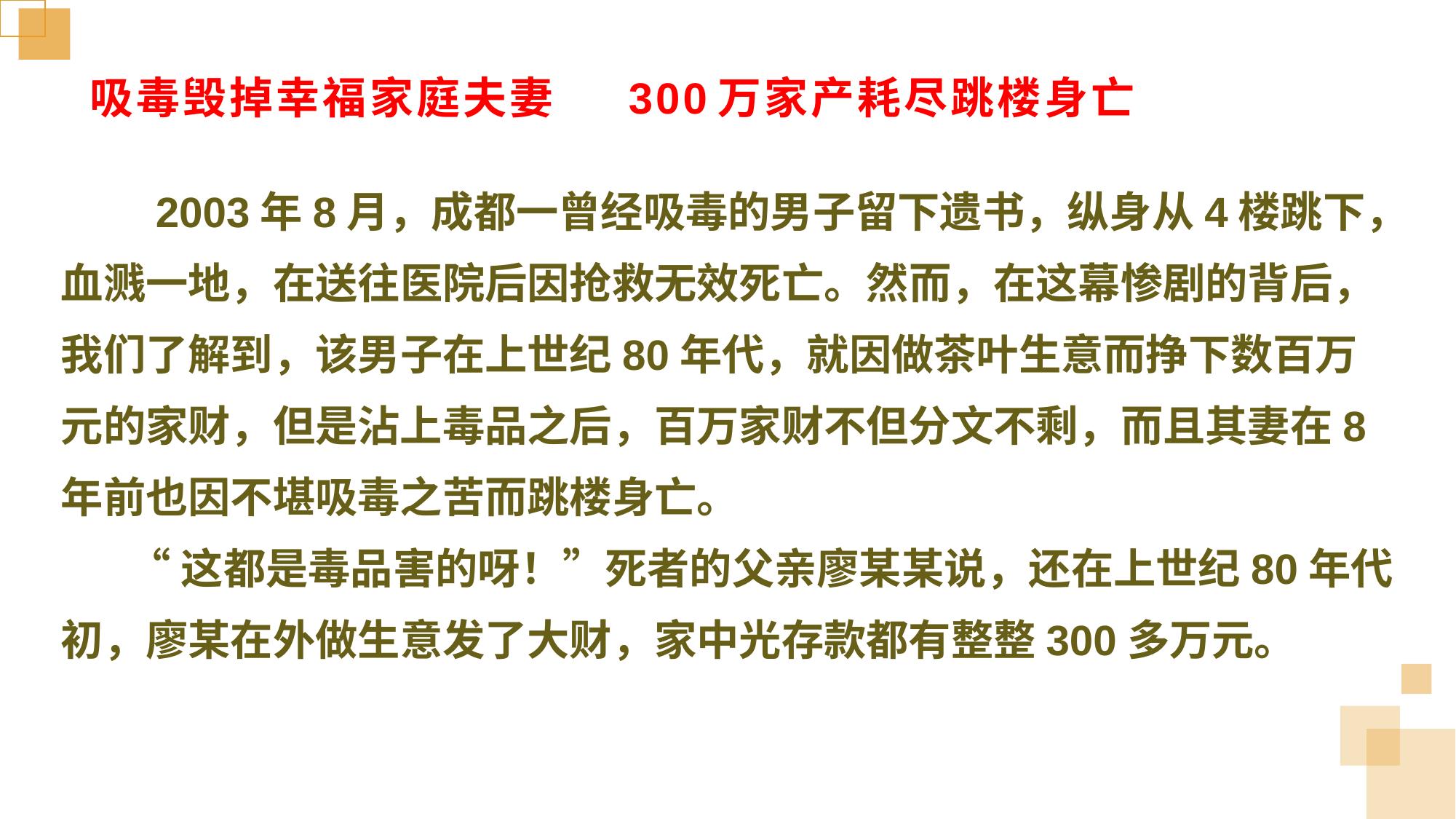

# 吸毒毁掉幸福家庭夫妻     300万家产耗尽跳楼身亡
        2003年8月，成都一曾经吸毒的男子留下遗书，纵身从4楼跳下，血溅一地，在送往医院后因抢救无效死亡。然而，在这幕惨剧的背后，我们了解到，该男子在上世纪80年代，就因做茶叶生意而挣下数百万元的家财，但是沾上毒品之后，百万家财不但分文不剩，而且其妻在8年前也因不堪吸毒之苦而跳楼身亡。
       “这都是毒品害的呀！”死者的父亲廖某某说，还在上世纪80年代初，廖某在外做生意发了大财，家中光存款都有整整300多万元。